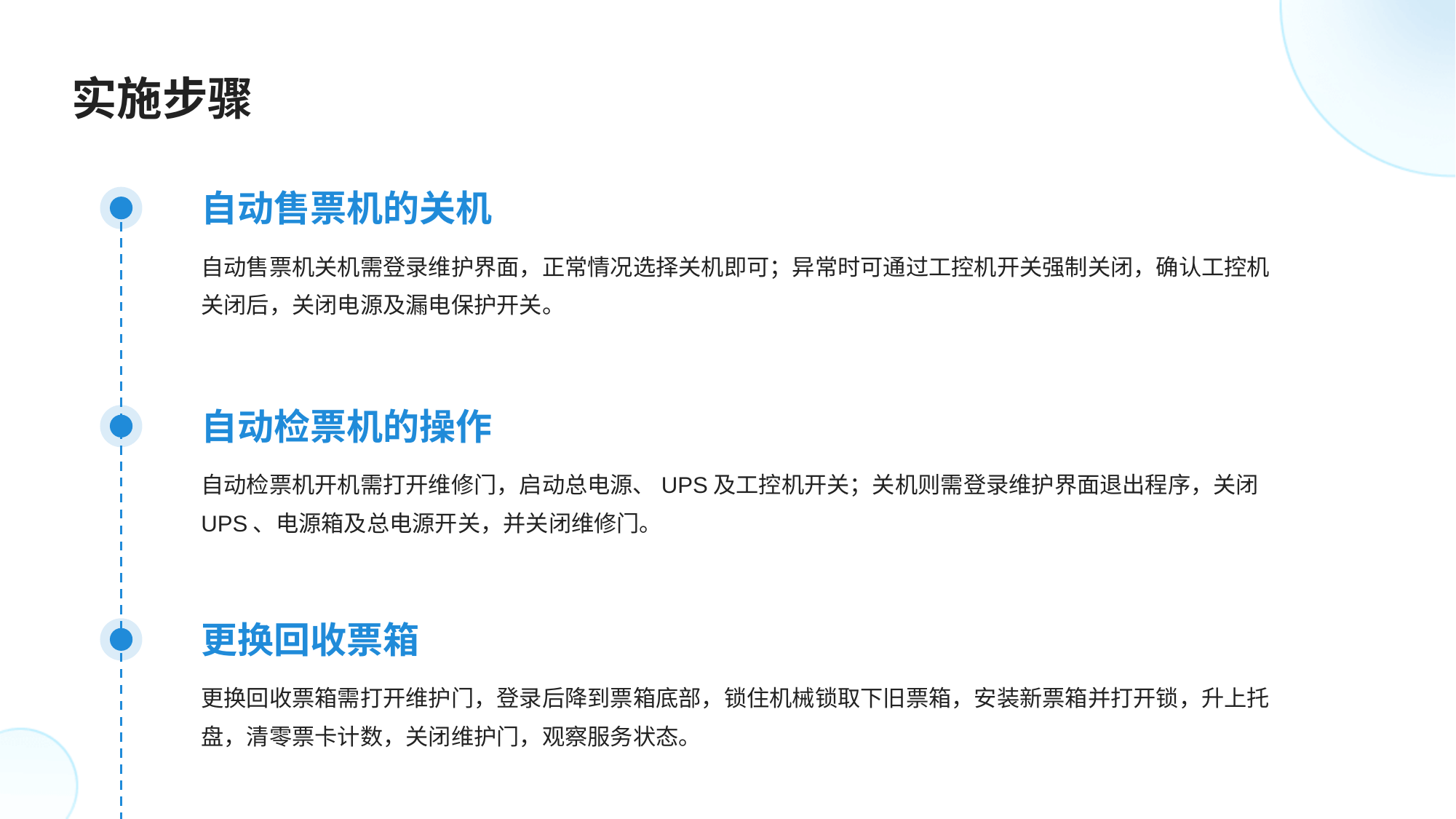

实施步骤
自动售票机的关机

自动售票机关机需登录维护界面，正常情况选择关机即可；异常时可通过工控机开关强制关闭，确认工控机关闭后，关闭电源及漏电保护开关。
自动检票机的操作

自动检票机开机需打开维修门，启动总电源、UPS及工控机开关；关机则需登录维护界面退出程序，关闭UPS、电源箱及总电源开关，并关闭维修门。
更换回收票箱

更换回收票箱需打开维护门，登录后降到票箱底部，锁住机械锁取下旧票箱，安装新票箱并打开锁，升上托盘，清零票卡计数，关闭维护门，观察服务状态。